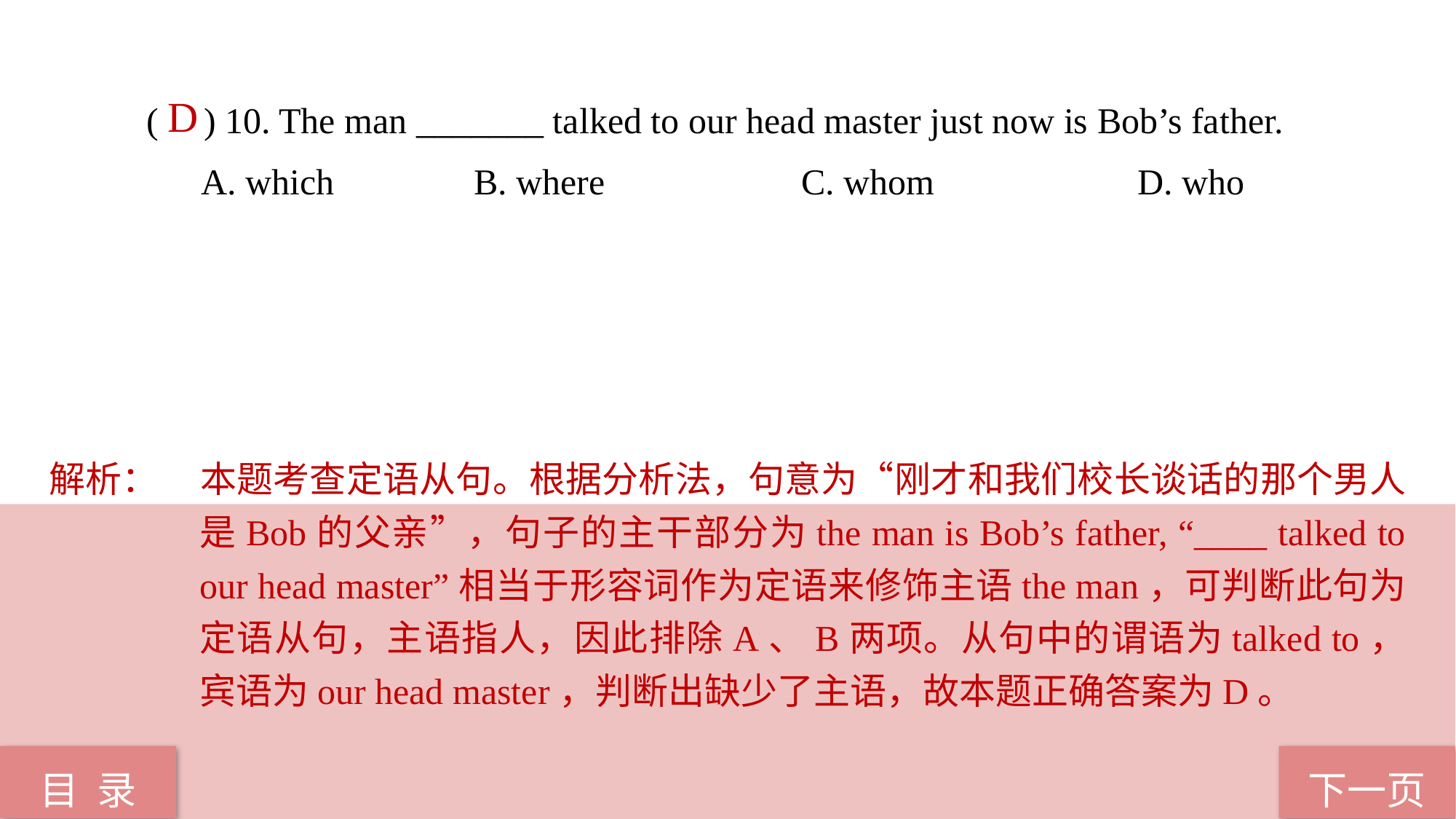

(     ) 10. The man _______ talked to our head master just now is Bob’s father.
A. which 		B. where 		C. whom		 D. who
  D
解析：	本题考查定语从句。根据分析法，句意为“刚才和我们校长谈话的那个男人是Bob的父亲”，句子的主干部分为the man is Bob’s father, “____ talked to our head master”相当于形容词作为定语来修饰主语the man，可判断此句为定语从句，主语指人，因此排除A、B两项。从句中的谓语为talked to，宾语为our head master，判断出缺少了主语，故本题正确答案为D。